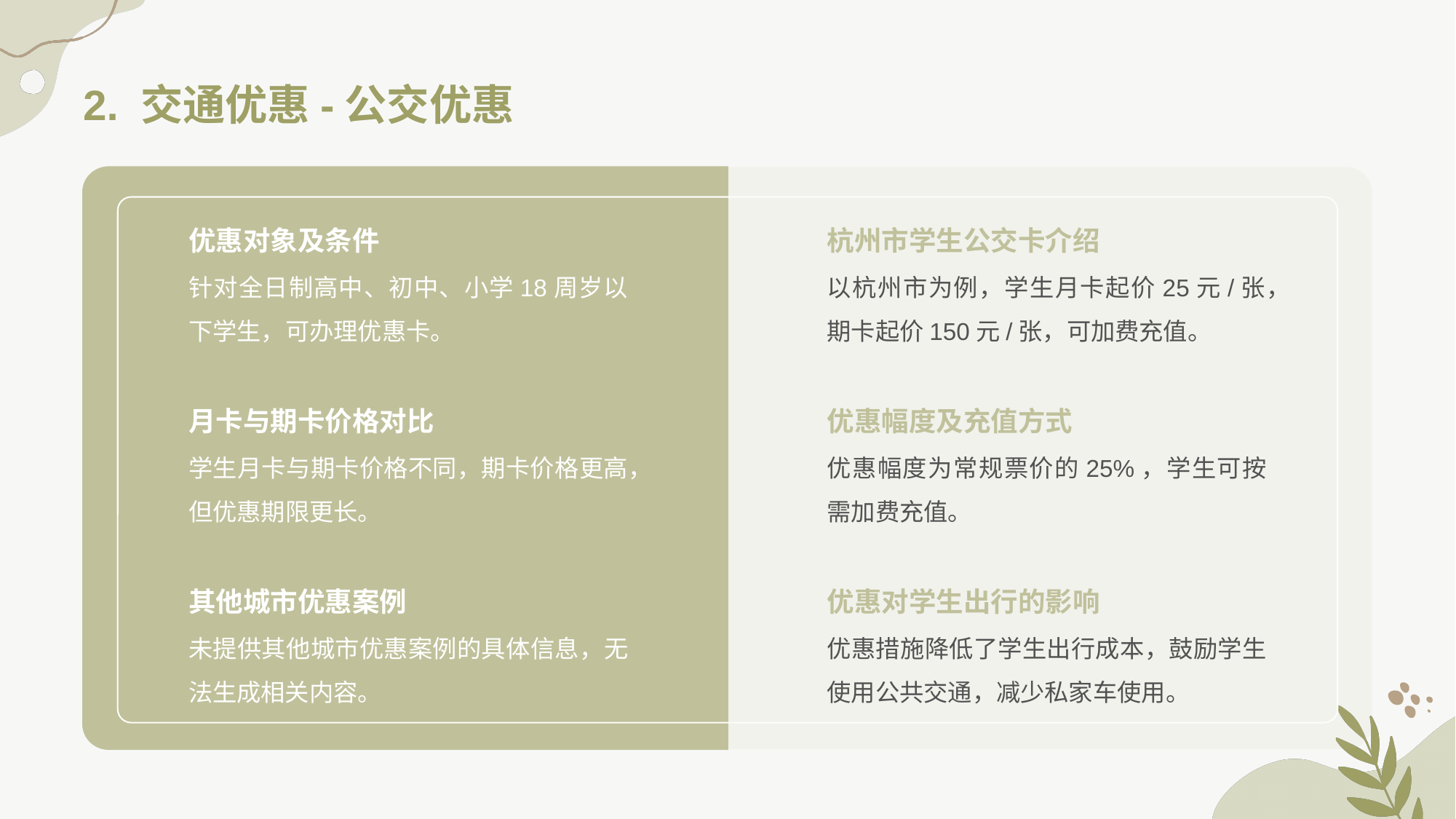

# 2. 交通优惠-公交优惠

优惠对象及条件
杭州市学生公交卡介绍
针对全日制高中、初中、小学18周岁以下学生，可办理优惠卡。
以杭州市为例，学生月卡起价25元/张，期卡起价150元/张，可加费充值。
月卡与期卡价格对比
优惠幅度及充值方式
学生月卡与期卡价格不同，期卡价格更高，但优惠期限更长。
优惠幅度为常规票价的25%，学生可按需加费充值。
其他城市优惠案例
优惠对学生出行的影响
未提供其他城市优惠案例的具体信息，无法生成相关内容。
优惠措施降低了学生出行成本，鼓励学生使用公共交通，减少私家车使用。